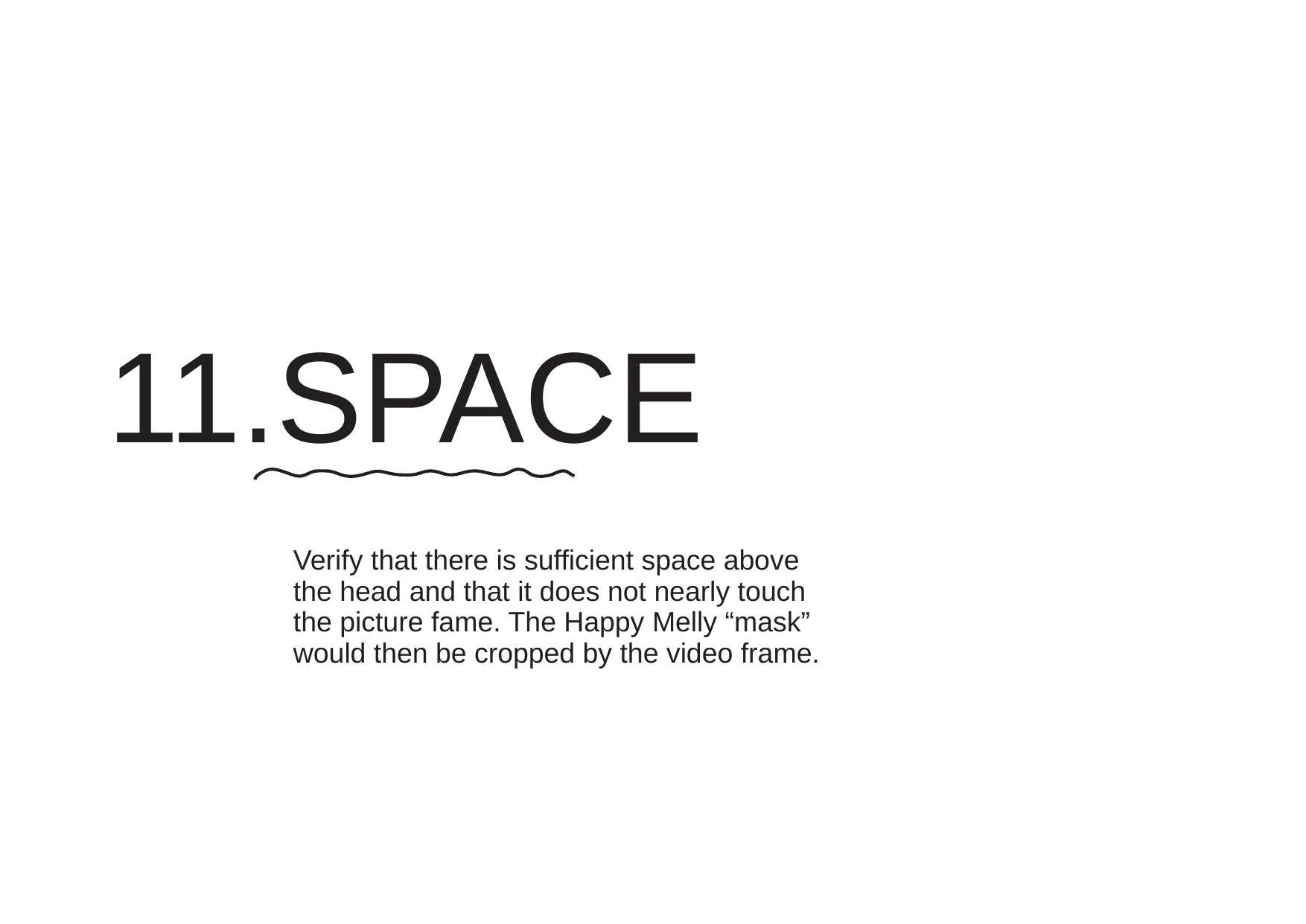

11.SPACE

Verify that there is sufficient space above
the head and that it does not nearly touch
the picture fame. The Happy Melly “mask”
would then be cropped by the video frame.
转自锐普PPT论坛：www.rapidbbs.cn